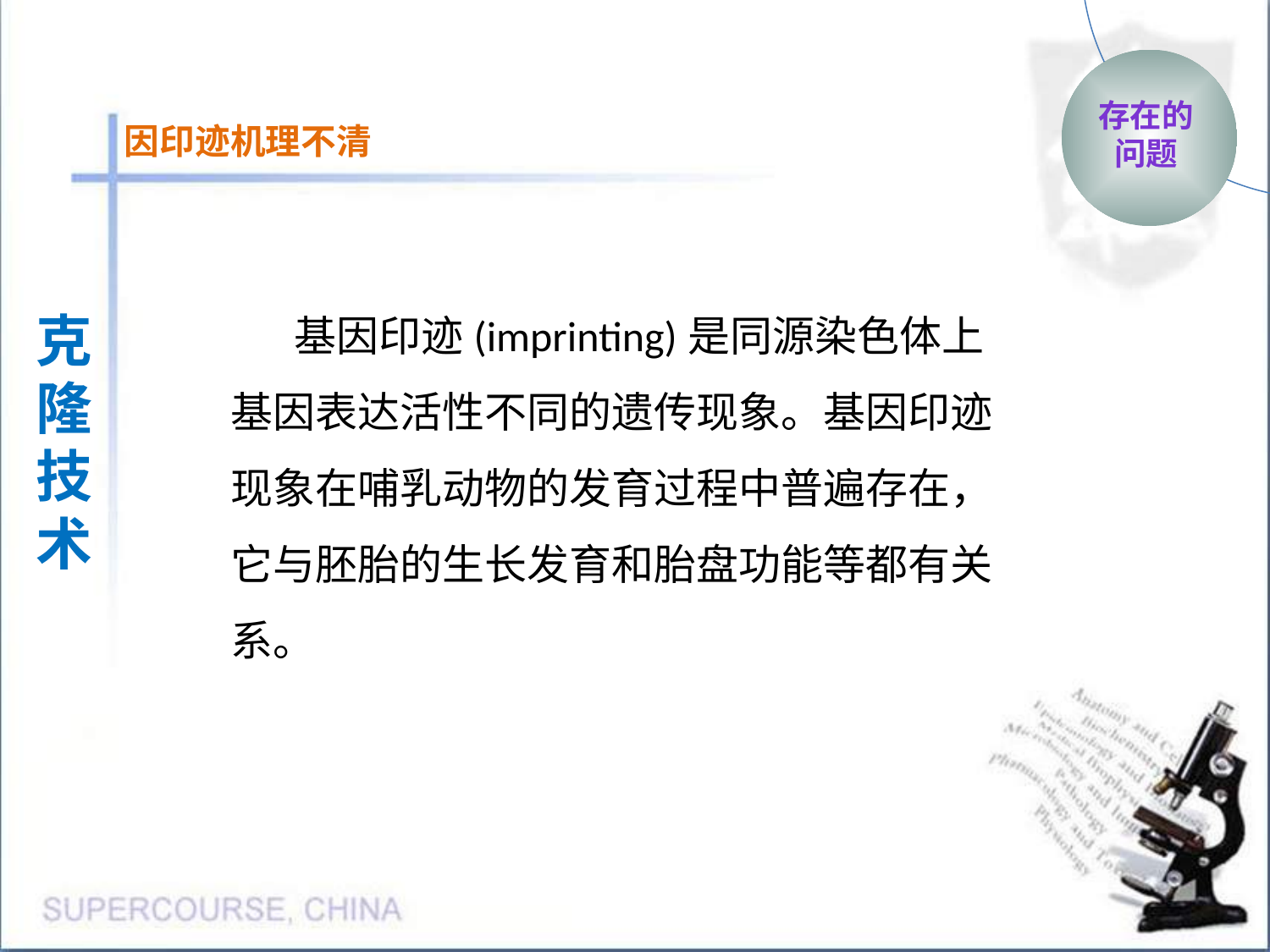

存在的问题
因印迹机理不清
基因印迹(imprinting)是同源染色体上基因表达活性不同的遗传现象。基因印迹现象在哺乳动物的发育过程中普遍存在，它与胚胎的生长发育和胎盘功能等都有关系。
克隆
技术